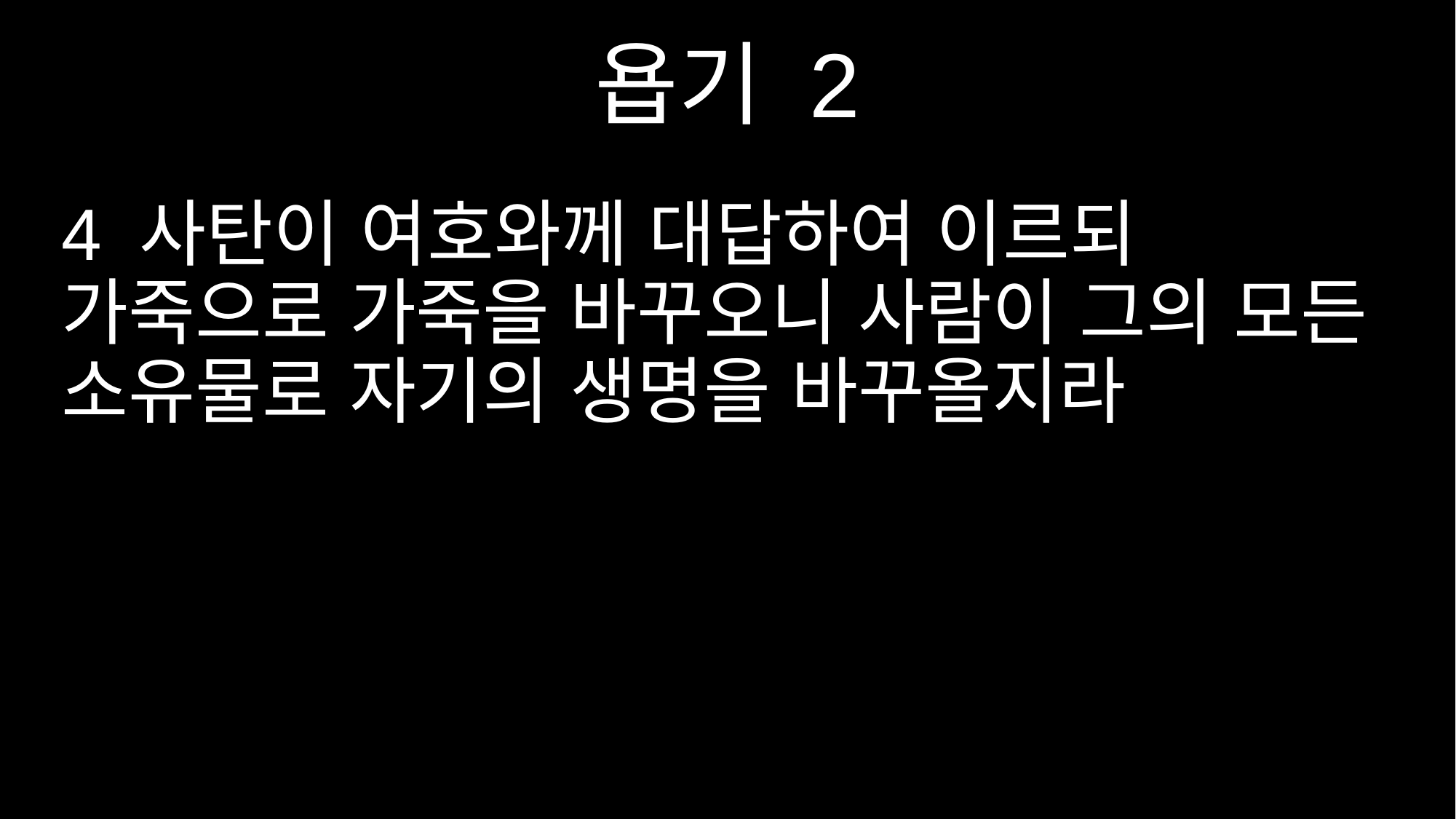

욥기 2
4 사탄이 여호와께 대답하여 이르되 가죽으로 가죽을 바꾸오니 사람이 그의 모든 소유물로 자기의 생명을 바꾸올지라